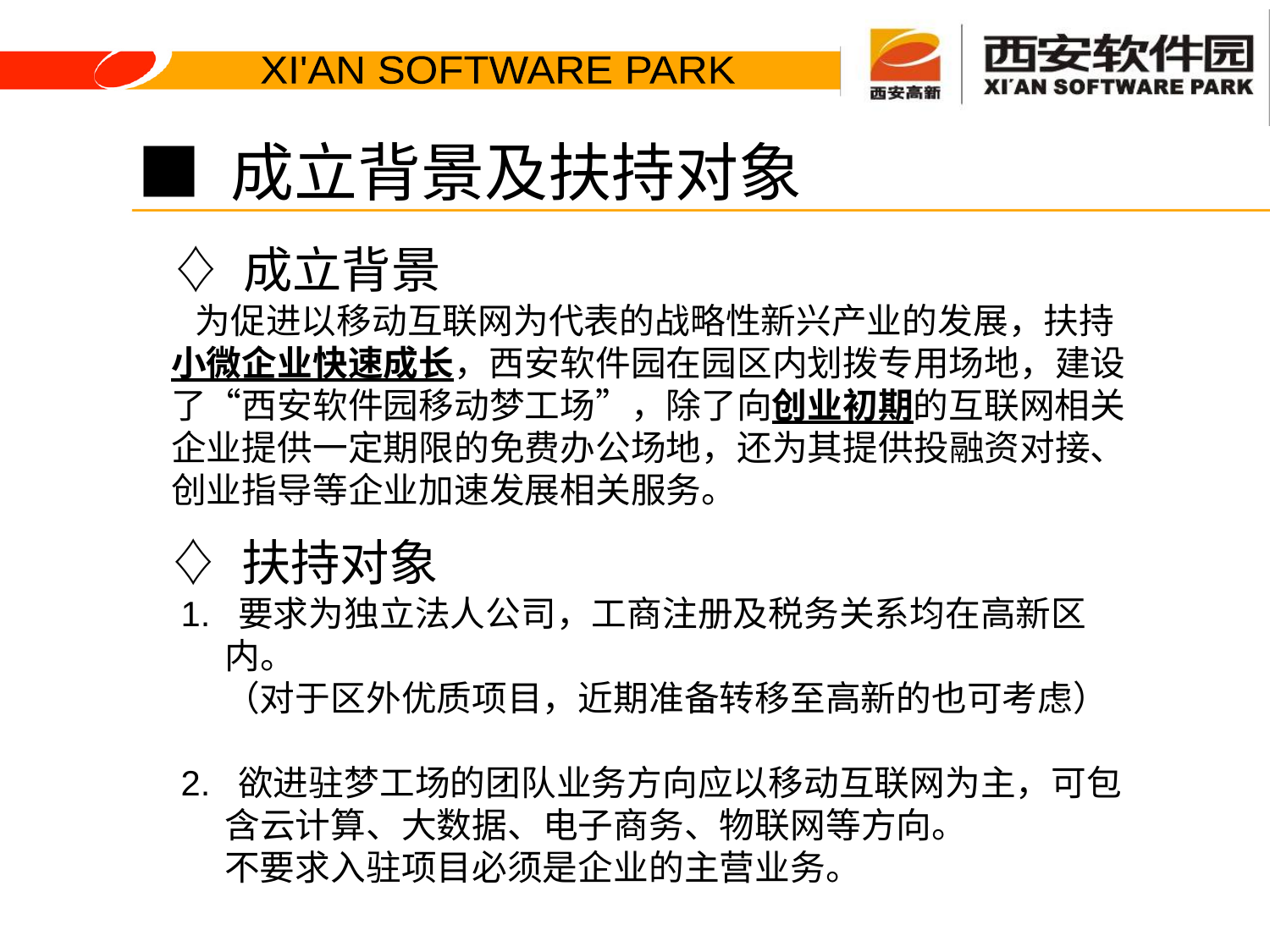

# ■ 成立背景及扶持对象
♢ 成立背景
  为促进以移动互联网为代表的战略性新兴产业的发展，扶持小微企业快速成长，西安软件园在园区内划拨专用场地，建设了“西安软件园移动梦工场”，除了向创业初期的互联网相关企业提供一定期限的免费办公场地，还为其提供投融资对接、创业指导等企业加速发展相关服务。
 ♢ 扶持对象
  1.  要求为独立法人公司，工商注册及税务关系均在高新区内。
       （对于区外优质项目，近期准备转移至高新的也可考虑）

  2.  欲进驻梦工场的团队业务方向应以移动互联网为主，可包含云计算、大数据、电子商务、物联网等方向。
       不要求入驻项目必须是企业的主营业务。